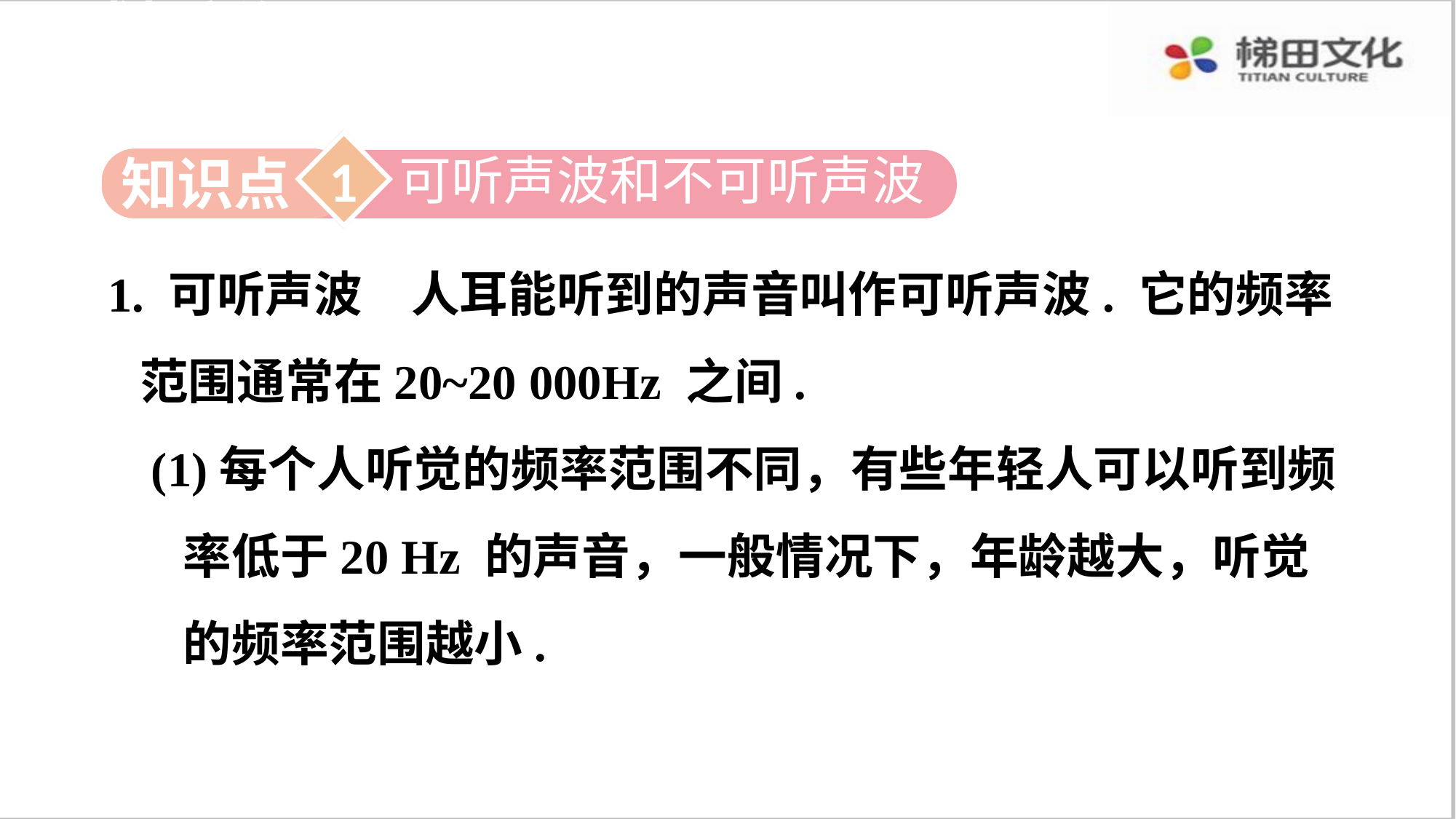

感悟新知
1
可听声波和不可听声波
知识点

1. 可听声波　人耳能听到的声音叫作可听声波. 它的频率范围通常在20~20 000Hz 之间.
(1)每个人听觉的频率范围不同，有些年轻人可以听到频率低于20 Hz 的声音，一般情况下，年龄越大，听觉的频率范围越小.